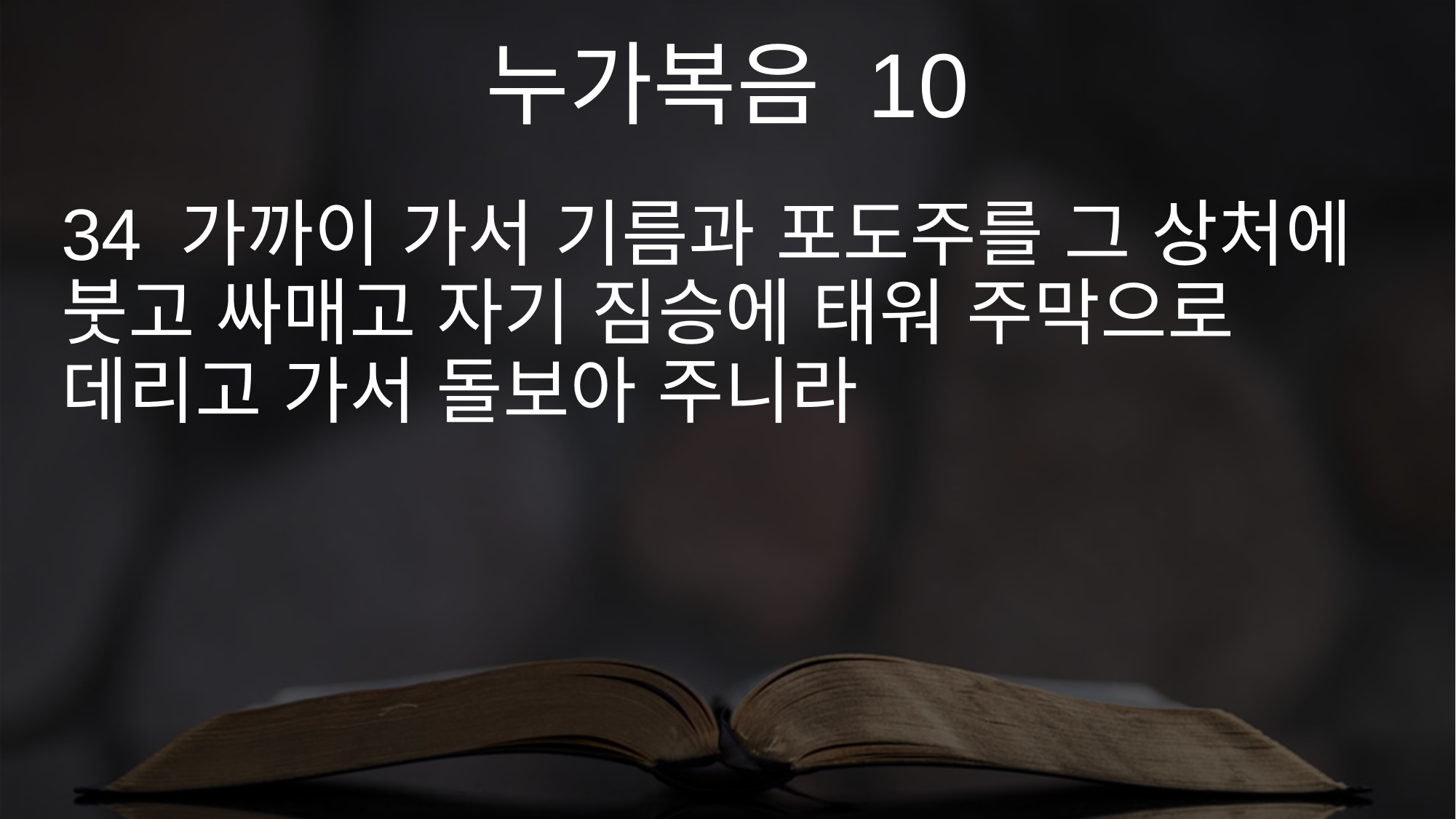

누가복음 10
34 가까이 가서 기름과 포도주를 그 상처에 붓고 싸매고 자기 짐승에 태워 주막으로 데리고 가서 돌보아 주니라